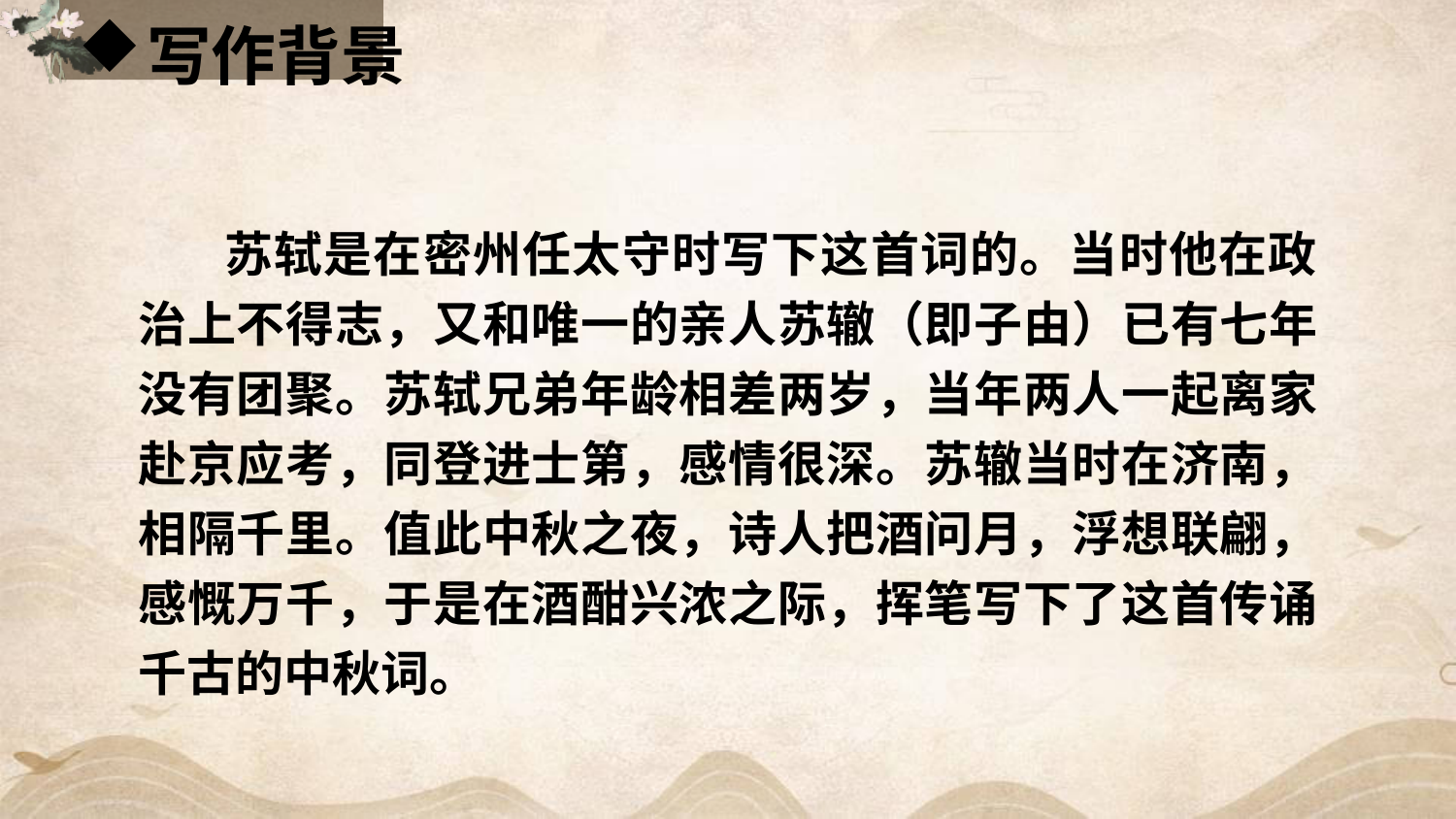

写作背景
苏轼是在密州任太守时写下这首词的。当时他在政治上不得志，又和唯一的亲人苏辙（即子由）已有七年没有团聚。苏轼兄弟年龄相差两岁，当年两人一起离家赴京应考，同登进士第，感情很深。苏辙当时在济南，相隔千里。值此中秋之夜，诗人把酒问月，浮想联翩，感慨万千，于是在酒酣兴浓之际，挥笔写下了这首传诵千古的中秋词。